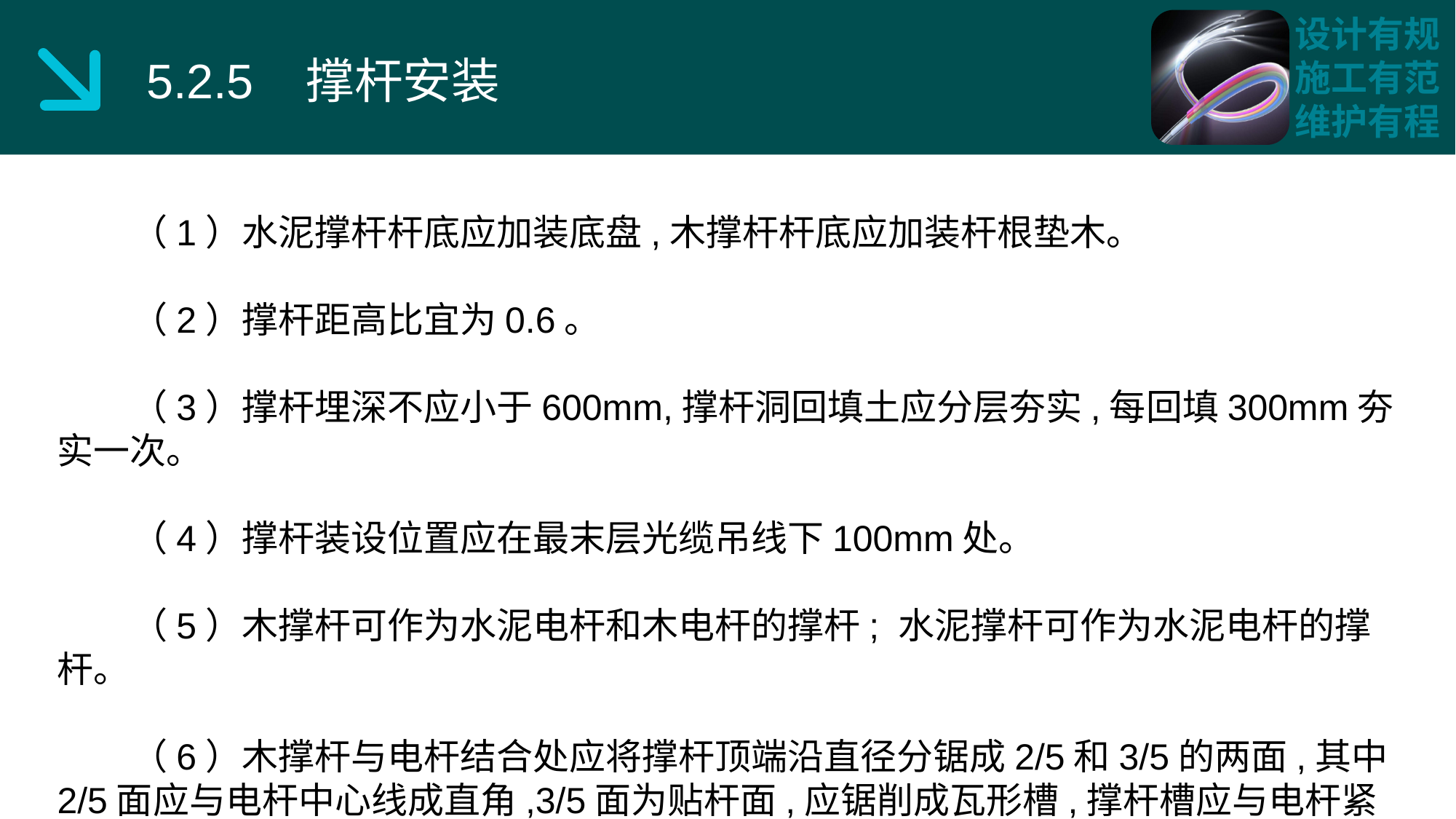

5.2.5   撑杆安装

        （1）水泥撑杆杆底应加装底盘,木撑杆杆底应加装杆根垫木。

        （2）撑杆距高比宜为0.6。

        （3）撑杆埋深不应小于600mm,撑杆洞回填土应分层夯实,每回填300mm夯实一次。

        （4）撑杆装设位置应在最末层光缆吊线下100mm处。

        （5）木撑杆可作为水泥电杆和木电杆的撑杆; 水泥撑杆可作为水泥电杆的撑杆。

        （6）木撑杆与电杆结合处应将撑杆顶端沿直径分锯成2/5和3/5的两面,其中2/5面应与电杆中心线成直角,3/5面为贴杆面,应锯削成瓦形槽,撑杆槽应与电杆紧密贴实。